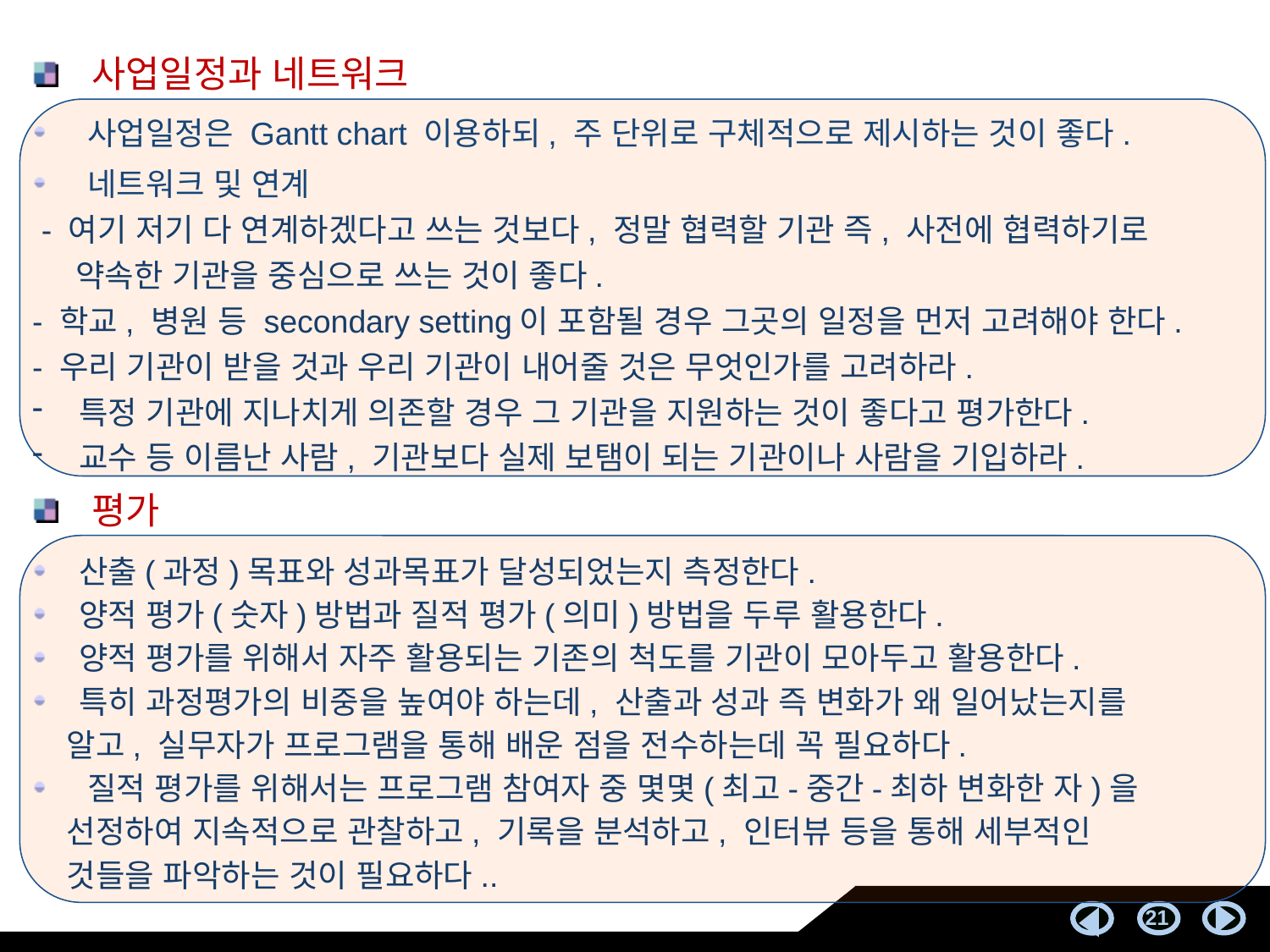

사업일정과 네트워크

  사업일정은 Gantt chart 이용하되, 주 단위로 구체적으로 제시하는 것이 좋다.
  네트워크 및 연계
 - 여기 저기 다 연계하겠다고 쓰는 것보다, 정말 협력할 기관 즉, 사전에 협력하기로
    약속한 기관을 중심으로 쓰는 것이 좋다.
- 학교, 병원 등 secondary setting이 포함될 경우 그곳의 일정을 먼저 고려해야 한다.
- 우리 기관이 받을 것과 우리 기관이 내어줄 것은 무엇인가를 고려하라.
 특정 기관에 지나치게 의존할 경우 그 기관을 지원하는 것이 좋다고 평가한다.
 교수 등 이름난 사람, 기관보다 실제 보탬이 되는 기관이나 사람을 기입하라.
  평가

 산출(과정)목표와 성과목표가 달성되었는지 측정한다.
 양적 평가(숫자)방법과 질적 평가(의미)방법을 두루 활용한다.
 양적 평가를 위해서 자주 활용되는 기존의 척도를 기관이 모아두고 활용한다.
 특히 과정평가의 비중을 높여야 하는데, 산출과 성과 즉 변화가 왜 일어났는지를
   알고, 실무자가 프로그램을 통해 배운 점을 전수하는데 꼭 필요하다.
  질적 평가를 위해서는 프로그램 참여자 중 몇몇(최고-중간-최하 변화한 자)을
   선정하여 지속적으로 관찰하고, 기록을 분석하고, 인터뷰 등을 통해 세부적인
   것들을 파악하는 것이 필요하다..